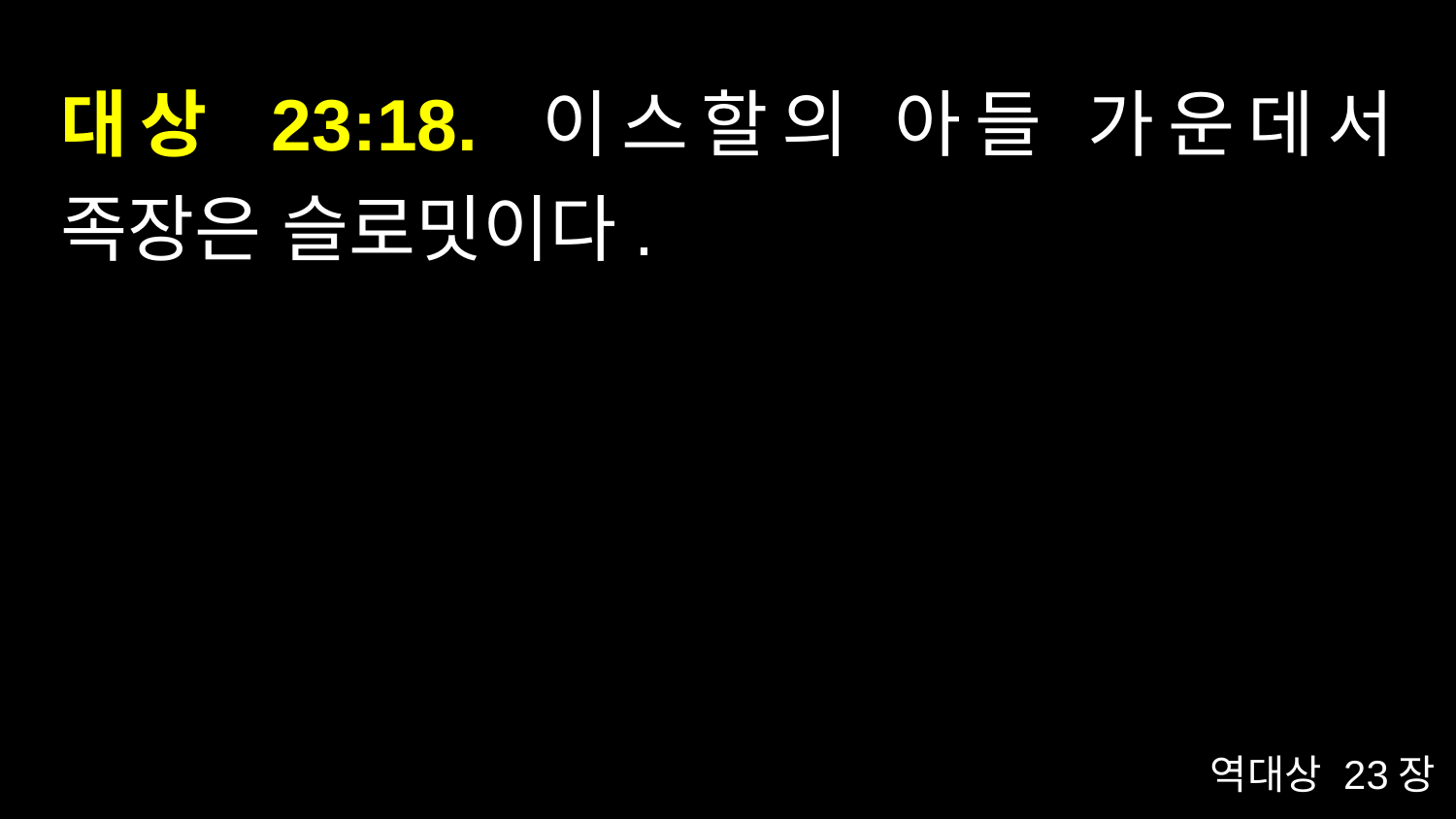

# 대상 23:18. 이스할의 아들 가운데서 족장은 슬로밋이다.
역대상 23장